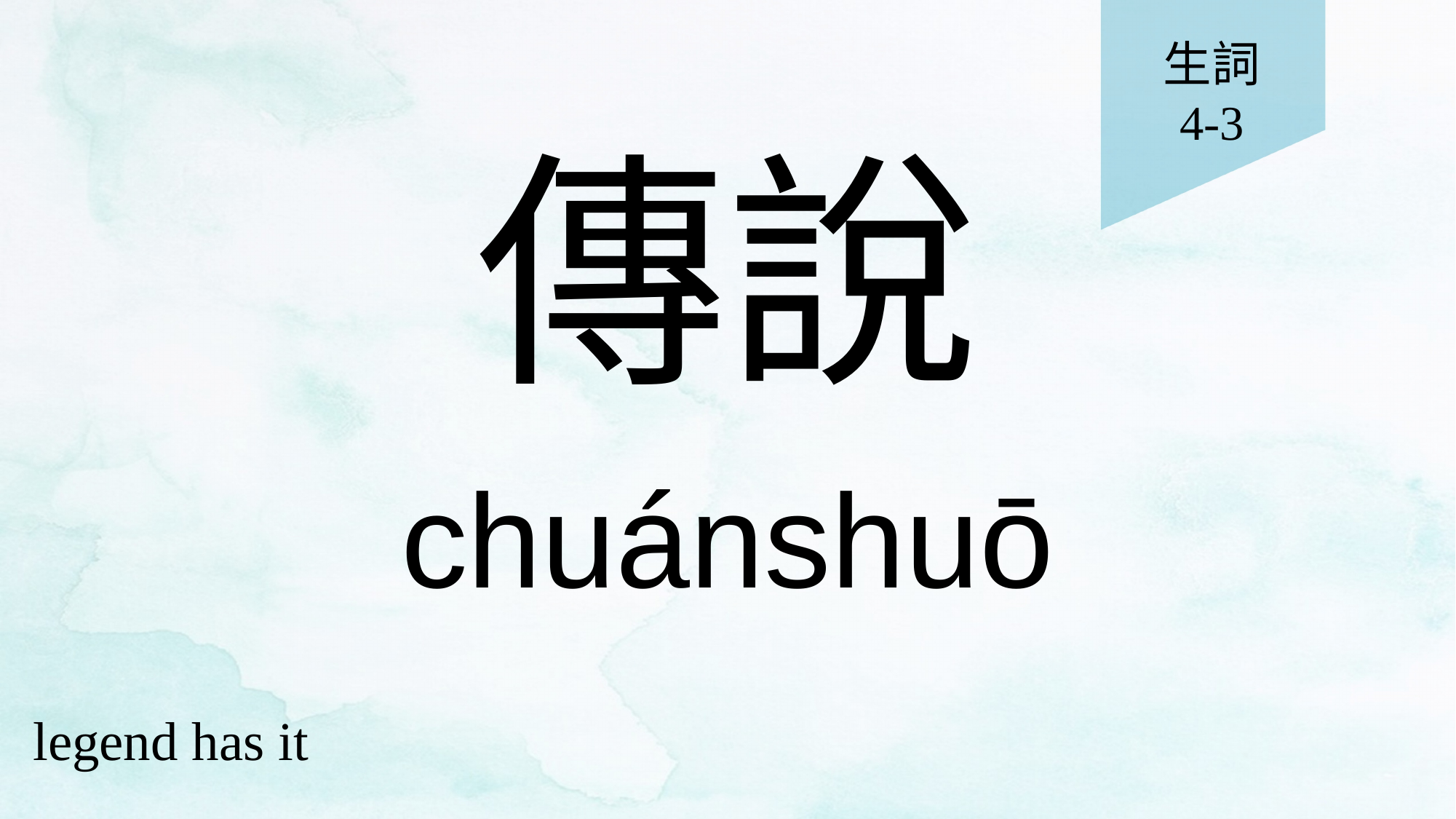

生詞
4-3
# 傳說
chuánshuō
legend has it